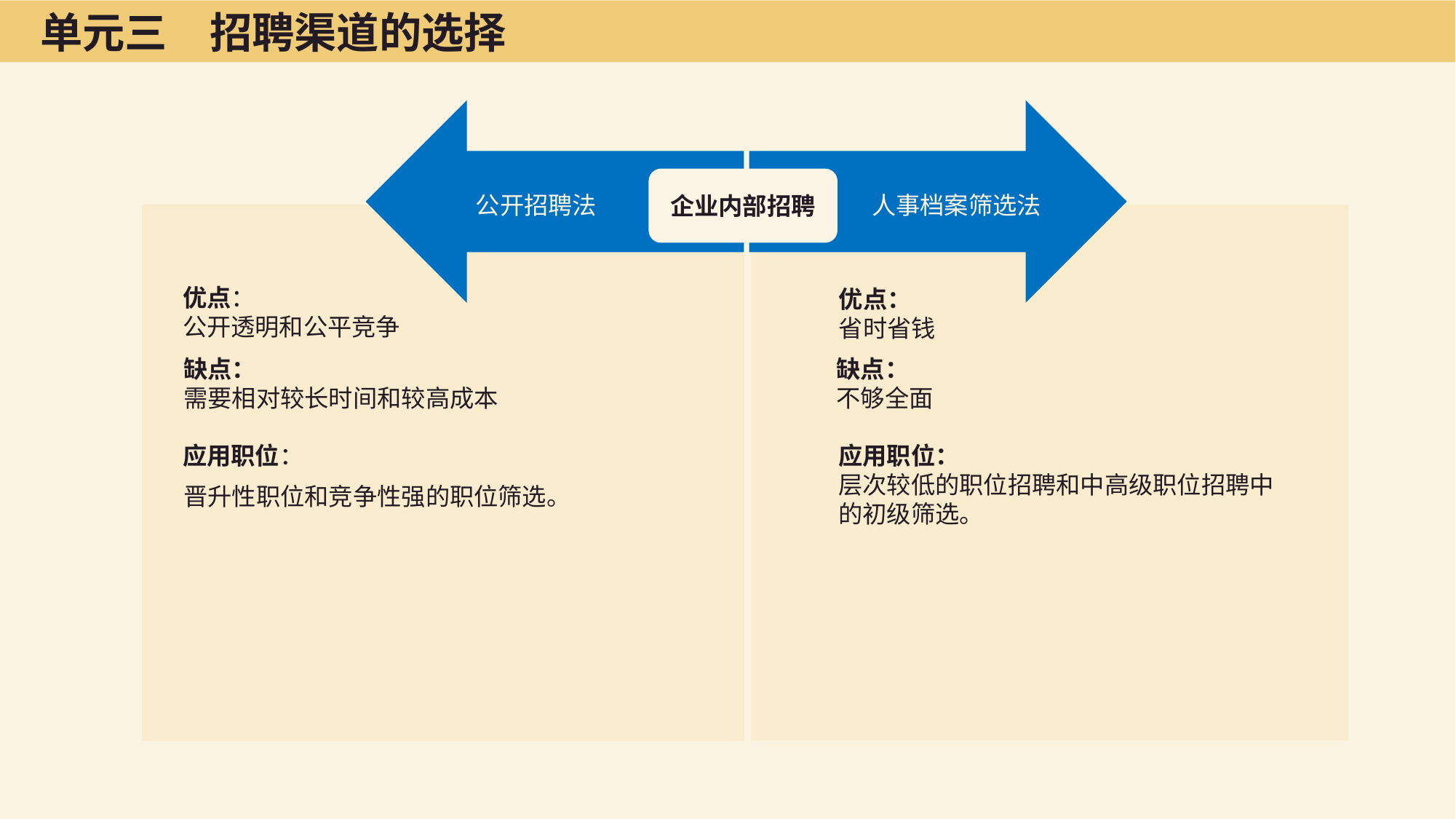

单元三　招聘渠道的选择
公开招聘法
人事档案筛选法
企业内部招聘

优点：
公开透明和公平竞争
缺点：
需要相对较长时间和较高成本
应用职位：
晋升性职位和竞争性强的职位筛选。
优点：
省时省钱
缺点：
不够全面
应用职位：
层次较低的职位招聘和中高级职位招聘中的初级筛选。